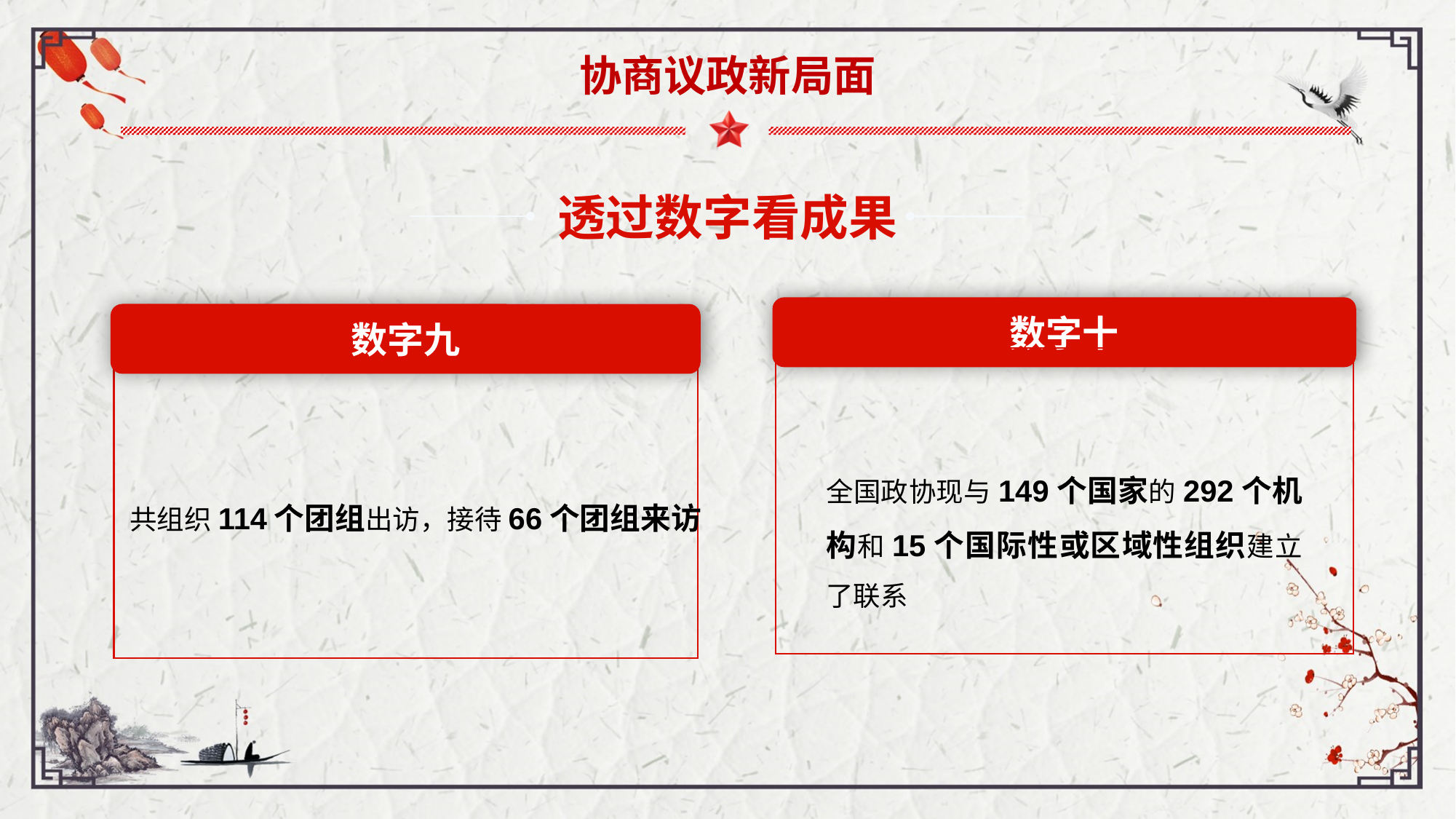

协商议政新局面
透过数字看成果
数字十

数字九

全国政协现与149个国家的292个机构和15个国际性或区域性组织建立了联系
共组织114个团组出访，接待66个团组来访